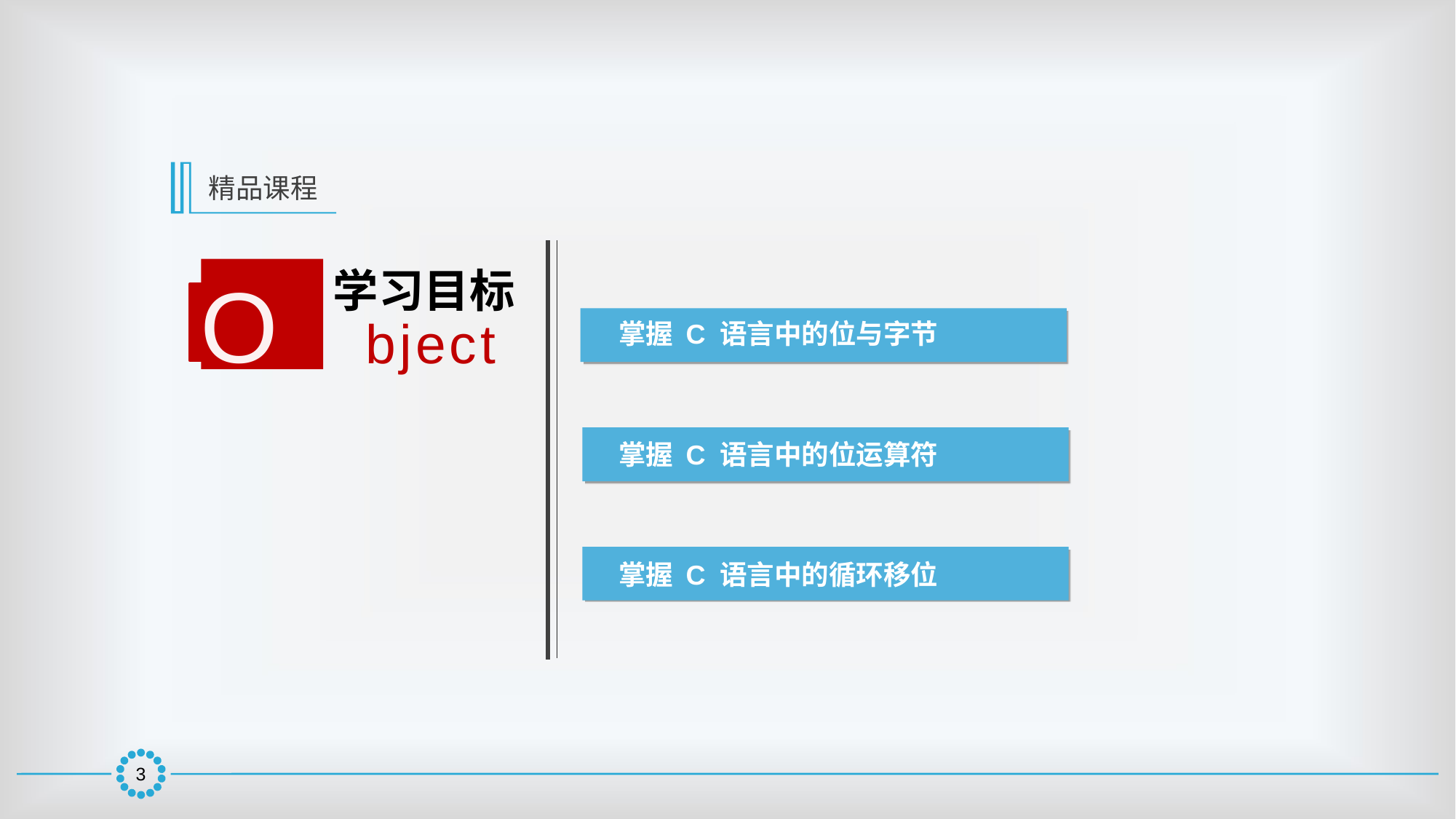

精品课程
学习目标

O

bject

掌握 C 语言中的位与字节

掌握 C 语言中的位运算符

掌握 C 语言中的循环移位

3